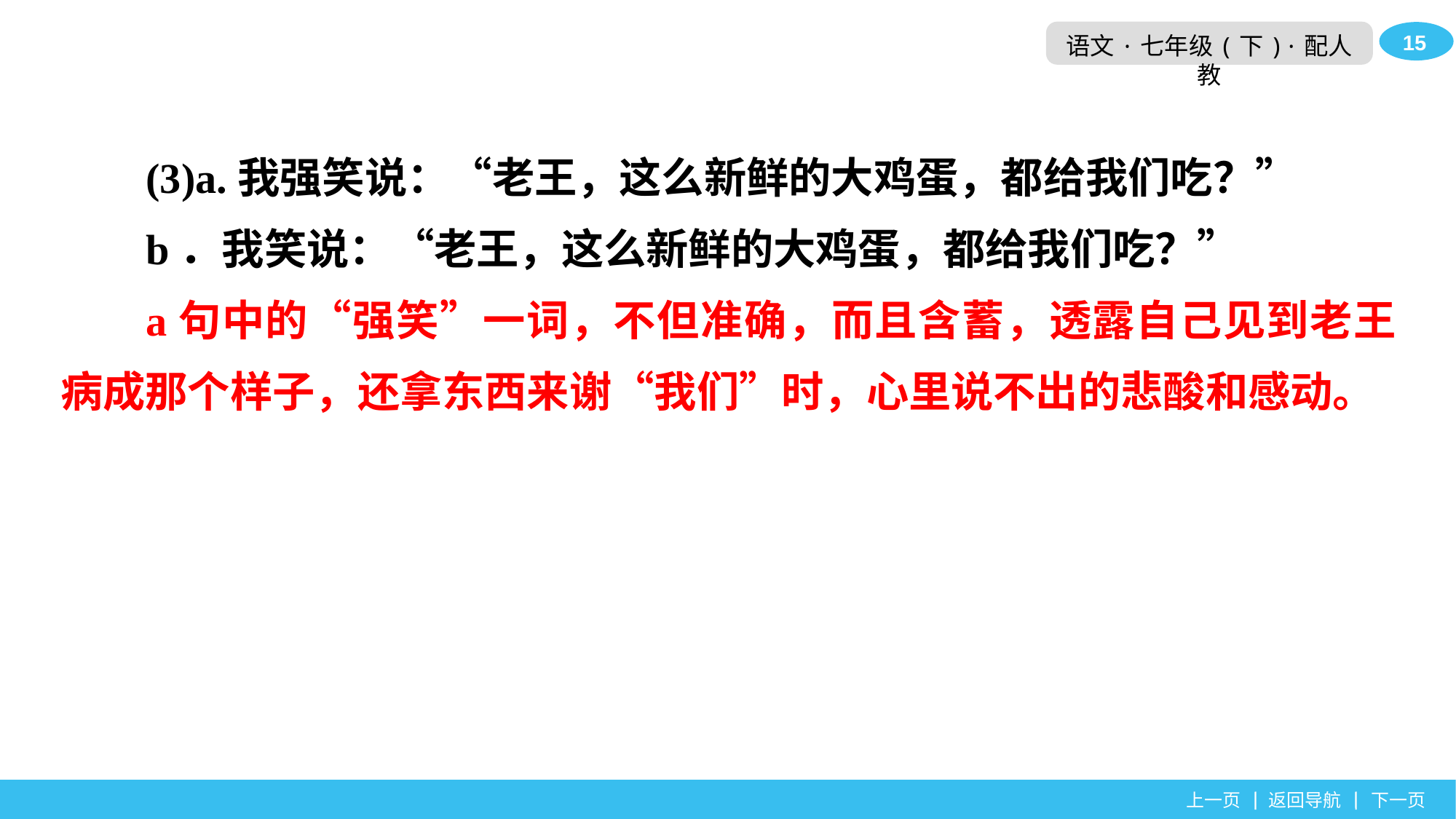

(3)a.我强笑说：“老王，这么新鲜的大鸡蛋，都给我们吃？”
b．我笑说：“老王，这么新鲜的大鸡蛋，都给我们吃？”
a句中的“强笑”一词，不但准确，而且含蓄，透露自己见到老王病成那个样子，还拿东西来谢“我们”时，心里说不出的悲酸和感动。